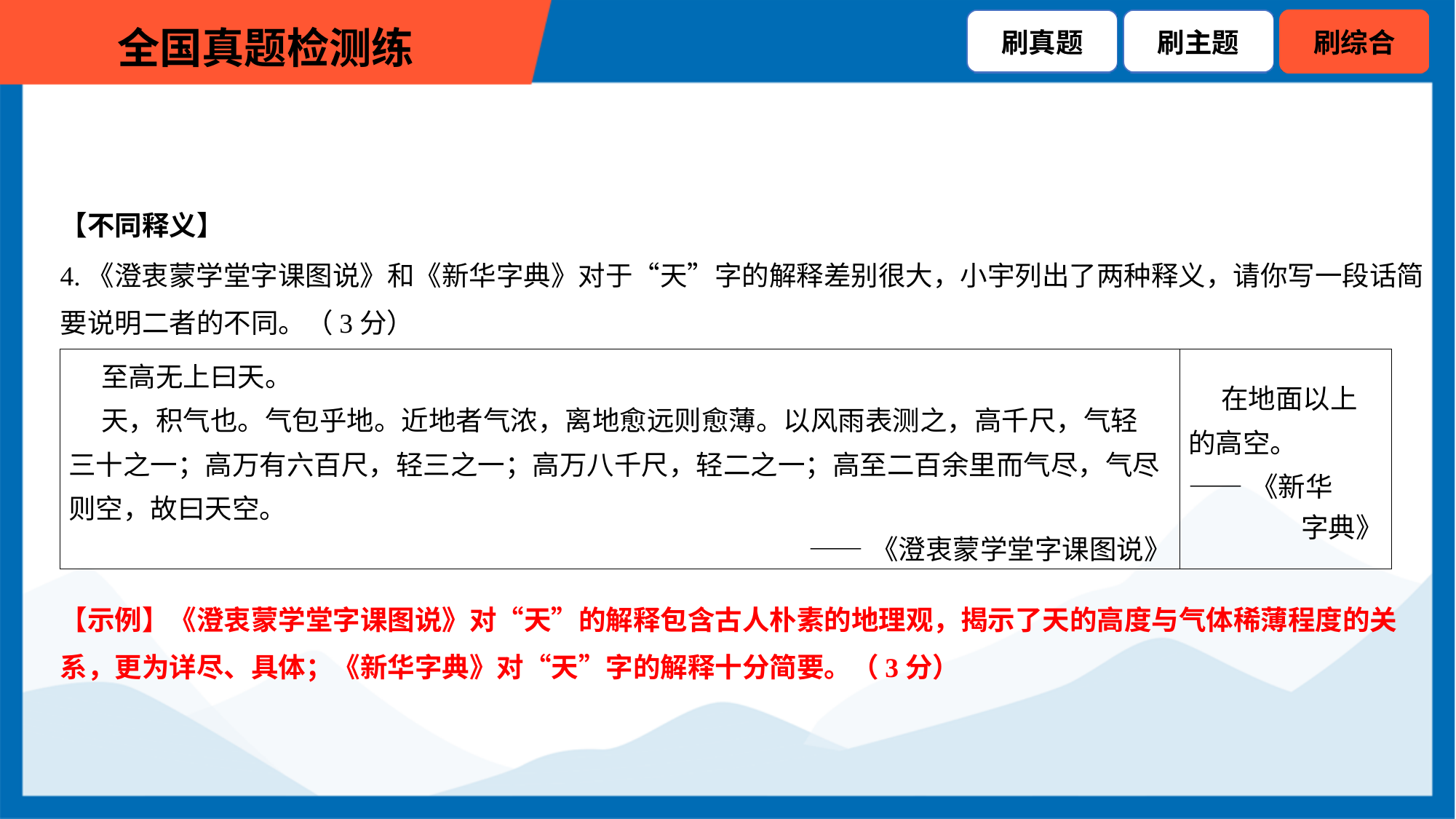

【不同释义】
4.《澄衷蒙学堂字课图说》和《新华字典》对于“天”字的解释差别很大，小宇列出了两种释义，请你写一段话简
要说明二者的不同。（3分）
| 至高无上曰天。 天，积气也。气包乎地。近地者气浓，离地愈远则愈薄。以风雨表测之，高千尺，气轻 三十之一；高万有六百尺，轻三之一；高万八千尺，轻二之一；高至二百余里而气尽，气尽 则空，故曰天空。 ——《澄衷蒙学堂字课图说》 | 在地面以上 的高空。 ——《新华 字典》 |
| --- | --- |
【示例】《澄衷蒙学堂字课图说》对“天”的解释包含古人朴素的地理观，揭示了天的高度与气体稀薄程度的关
系，更为详尽、具体；《新华字典》对“天”字的解释十分简要。（3分）